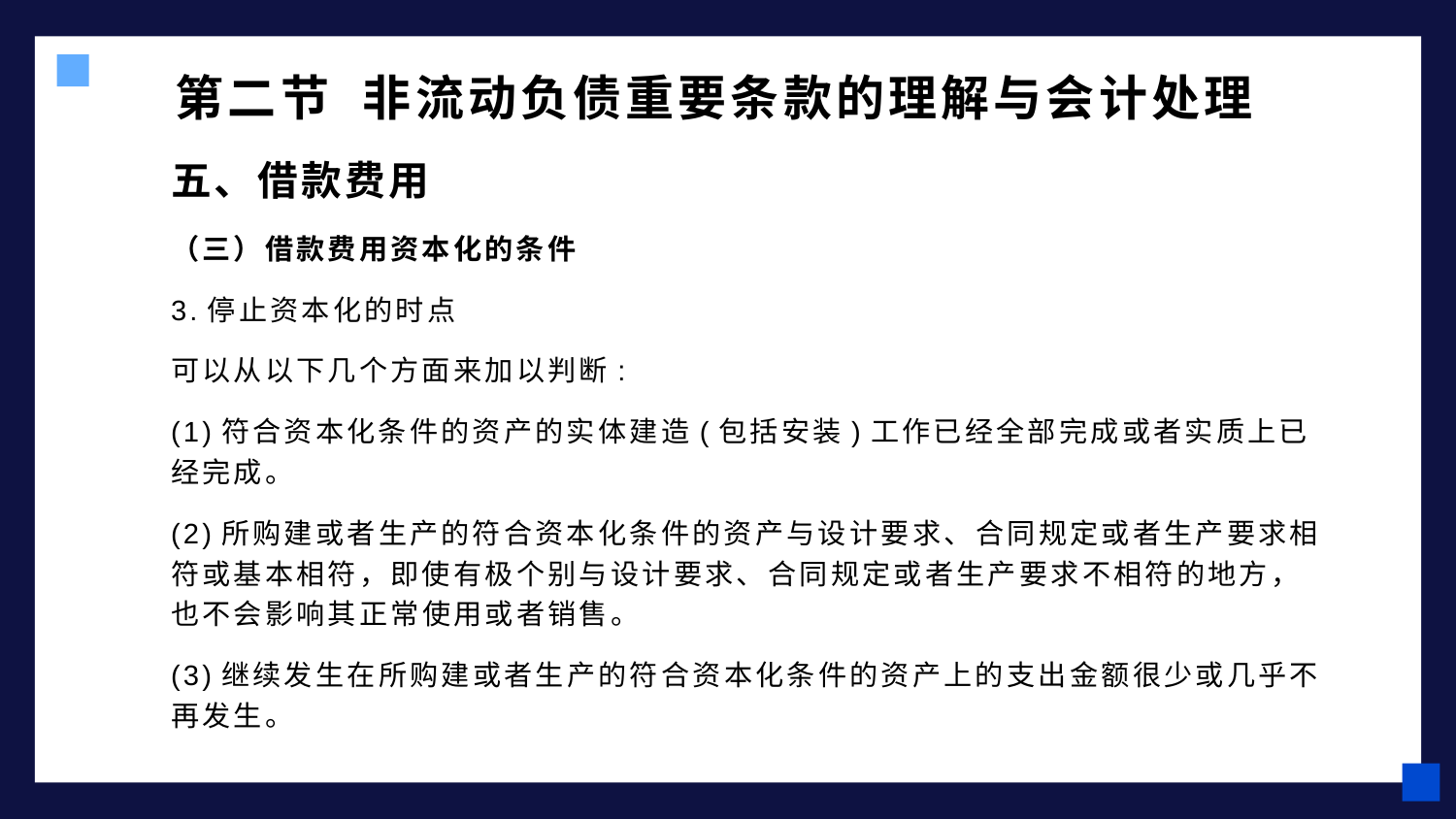

# 第二节  非流动负债重要条款的理解与会计处理
五、借款费用
（三）借款费用资本化的条件
3.停止资本化的时点
可以从以下几个方面来加以判断:
(1)符合资本化条件的资产的实体建造(包括安装)工作已经全部完成或者实质上已经完成。
(2)所购建或者生产的符合资本化条件的资产与设计要求、合同规定或者生产要求相符或基本相符，即使有极个别与设计要求、合同规定或者生产要求不相符的地方，也不会影响其正常使用或者销售。
(3)继续发生在所购建或者生产的符合资本化条件的资产上的支出金额很少或几乎不再发生。